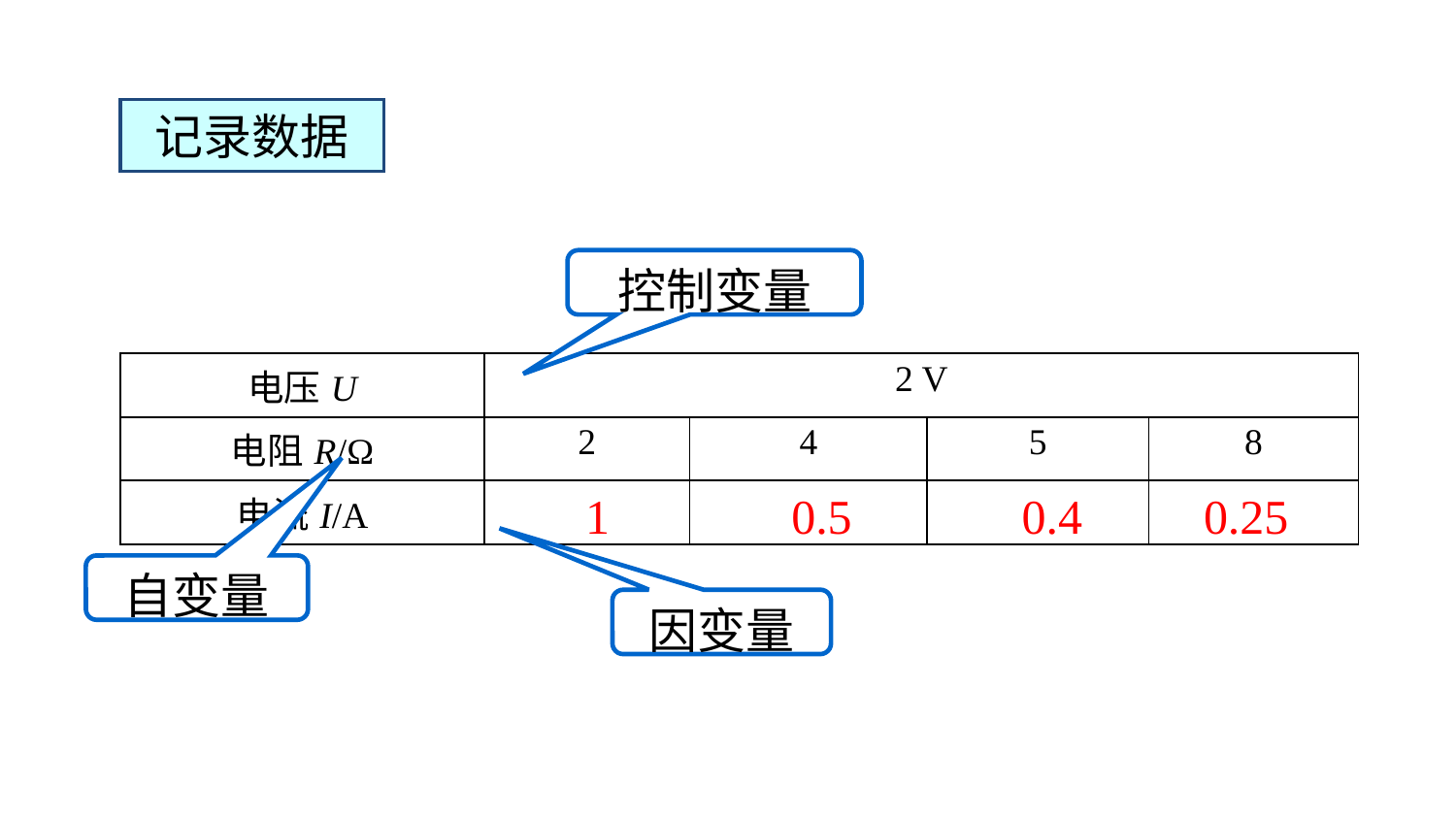

记录数据
控制变量
| 电压U | 2 V |  |  |  |
| --- | --- | --- | --- | --- |
| 电阻R/Ω | 2 | 4 | 5 | 8 |
| 电流I/A |  |  |  |  |
1               0.5              0.4          0.25
自变量
因变量